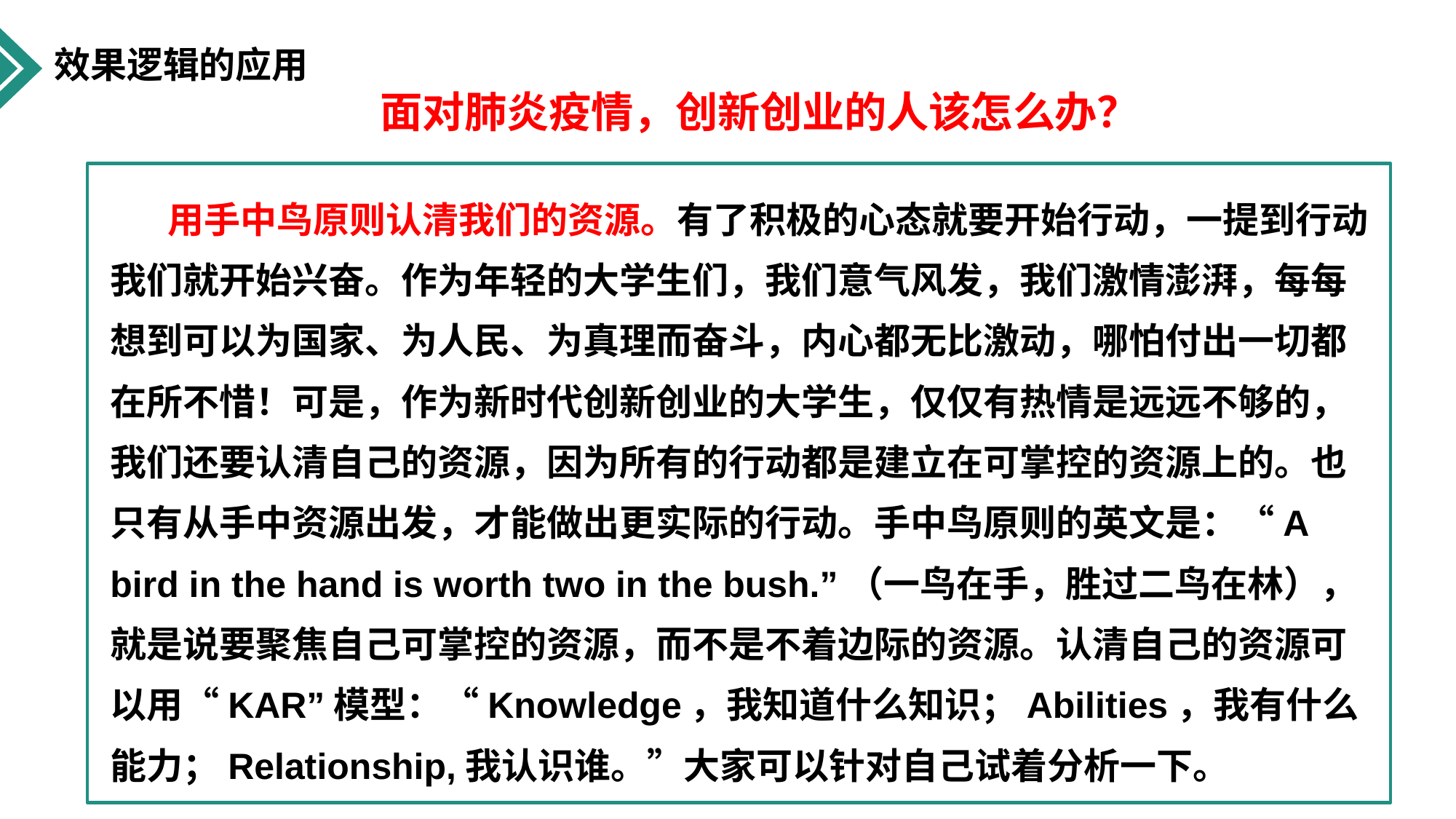

效果逻辑的应用
面对肺炎疫情，创新创业的人该怎么办？
      用手中鸟原则认清我们的资源。有了积极的心态就要开始行动，一提到行动我们就开始兴奋。作为年轻的大学生们，我们意气风发，我们激情澎湃，每每想到可以为国家、为人民、为真理而奋斗，内心都无比激动，哪怕付出一切都在所不惜！可是，作为新时代创新创业的大学生，仅仅有热情是远远不够的，我们还要认清自己的资源，因为所有的行动都是建立在可掌控的资源上的。也只有从手中资源出发，才能做出更实际的行动。手中鸟原则的英文是：“A bird in the hand is worth two in the bush.”（一鸟在手，胜过二鸟在林），就是说要聚焦自己可掌控的资源，而不是不着边际的资源。认清自己的资源可以用“KAR”模型：“Knowledge，我知道什么知识；Abilities，我有什么能力；Relationship,我认识谁。”大家可以针对自己试着分析一下。